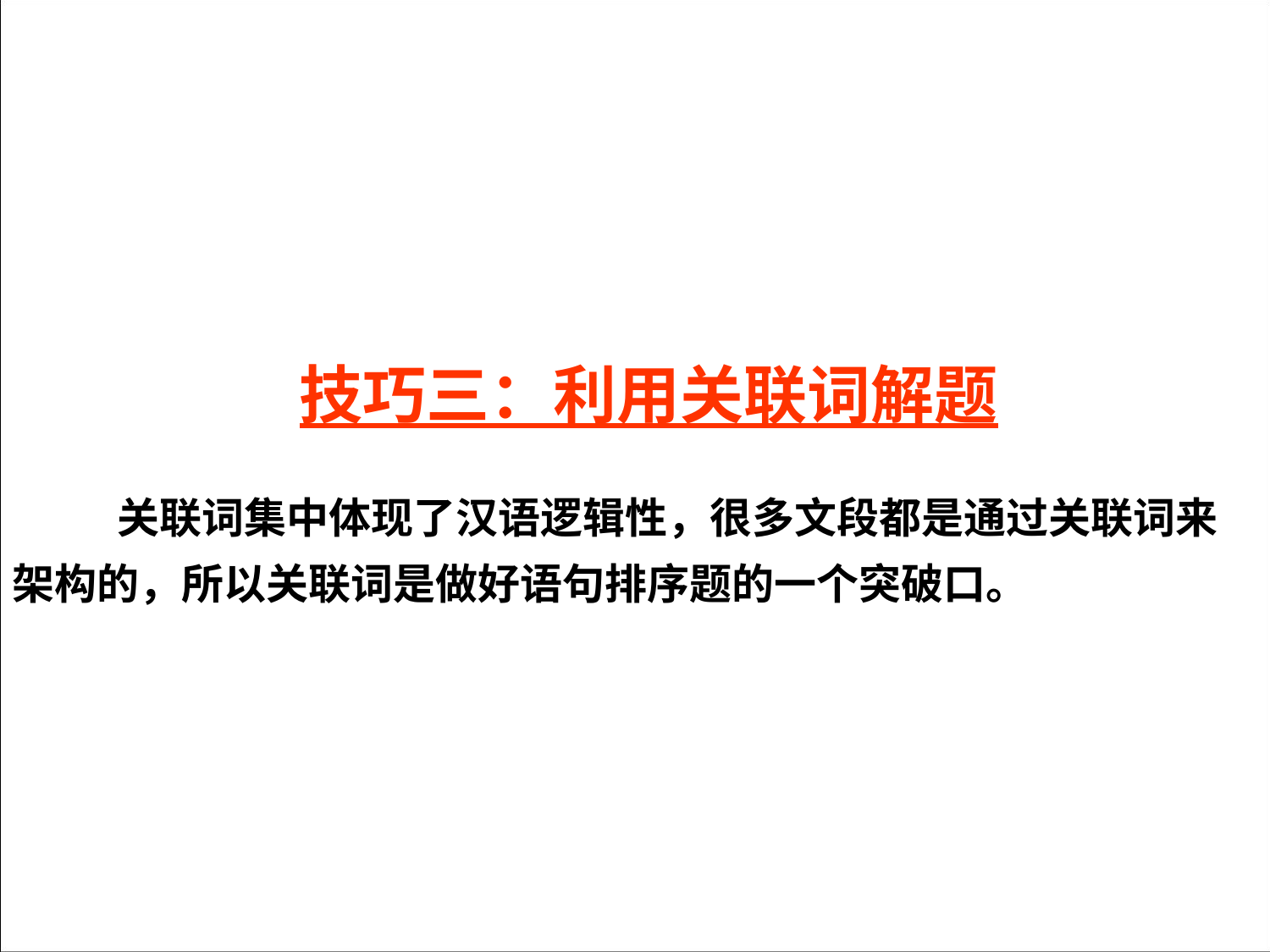

技巧三：利用关联词解题
       关联词集中体现了汉语逻辑性，很多文段都是通过关联词来架构的，所以关联词是做好语句排序题的一个突破口。